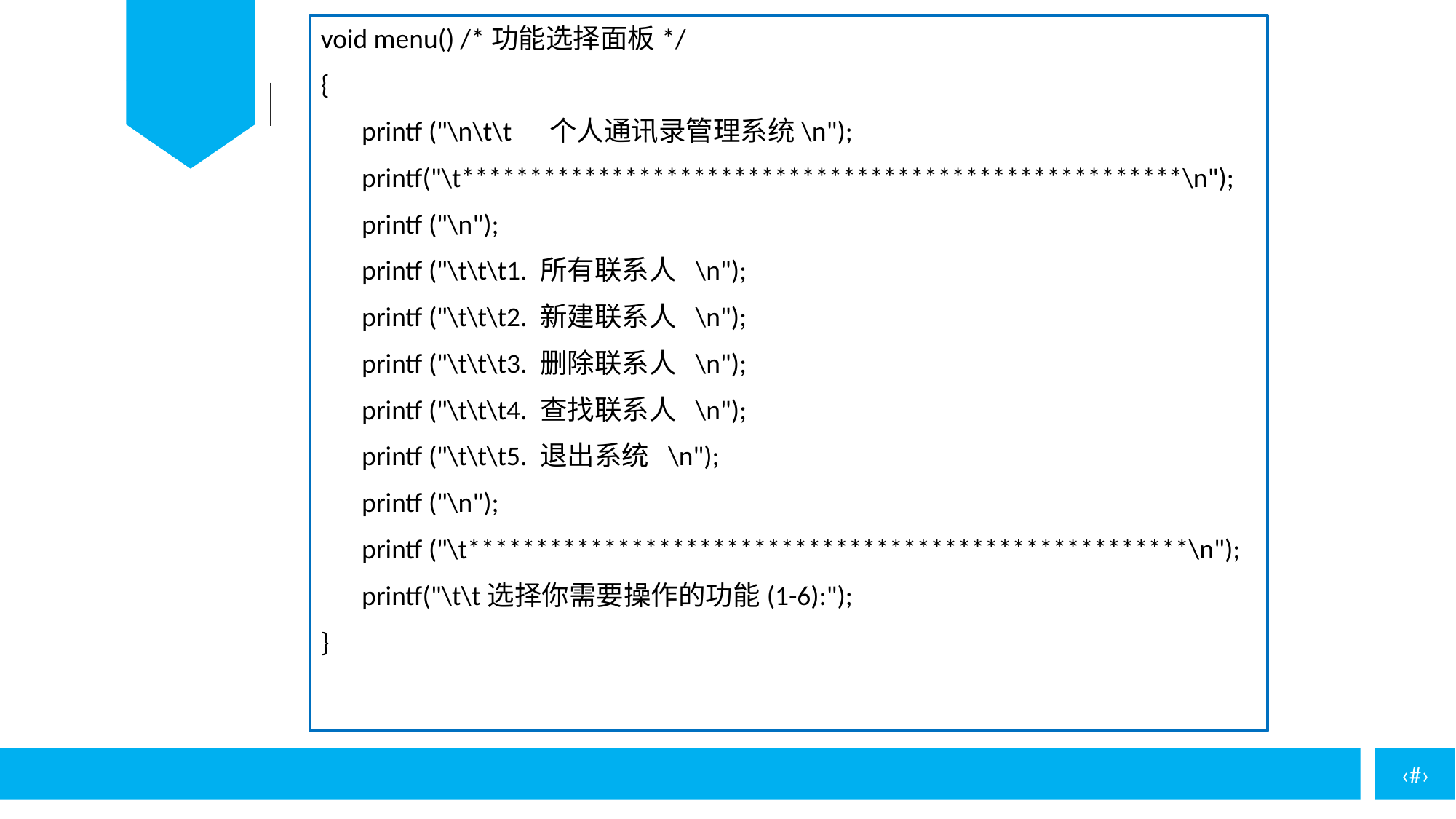

void menu() /*功能选择面板*/
{
	printf ("\n\t\t     个人通讯录管理系统\n");
	printf("\t*****************************************************\n");
	printf ("\n");
	printf ("\t\t\t1. 所有联系人  \n");
	printf ("\t\t\t2. 新建联系人  \n");
	printf ("\t\t\t3. 删除联系人  \n");
	printf ("\t\t\t4. 查找联系人  \n");
	printf ("\t\t\t5. 退出系统  \n");
	printf ("\n");
	printf ("\t*****************************************************\n");
	printf("\t\t选择你需要操作的功能(1-6):");
}